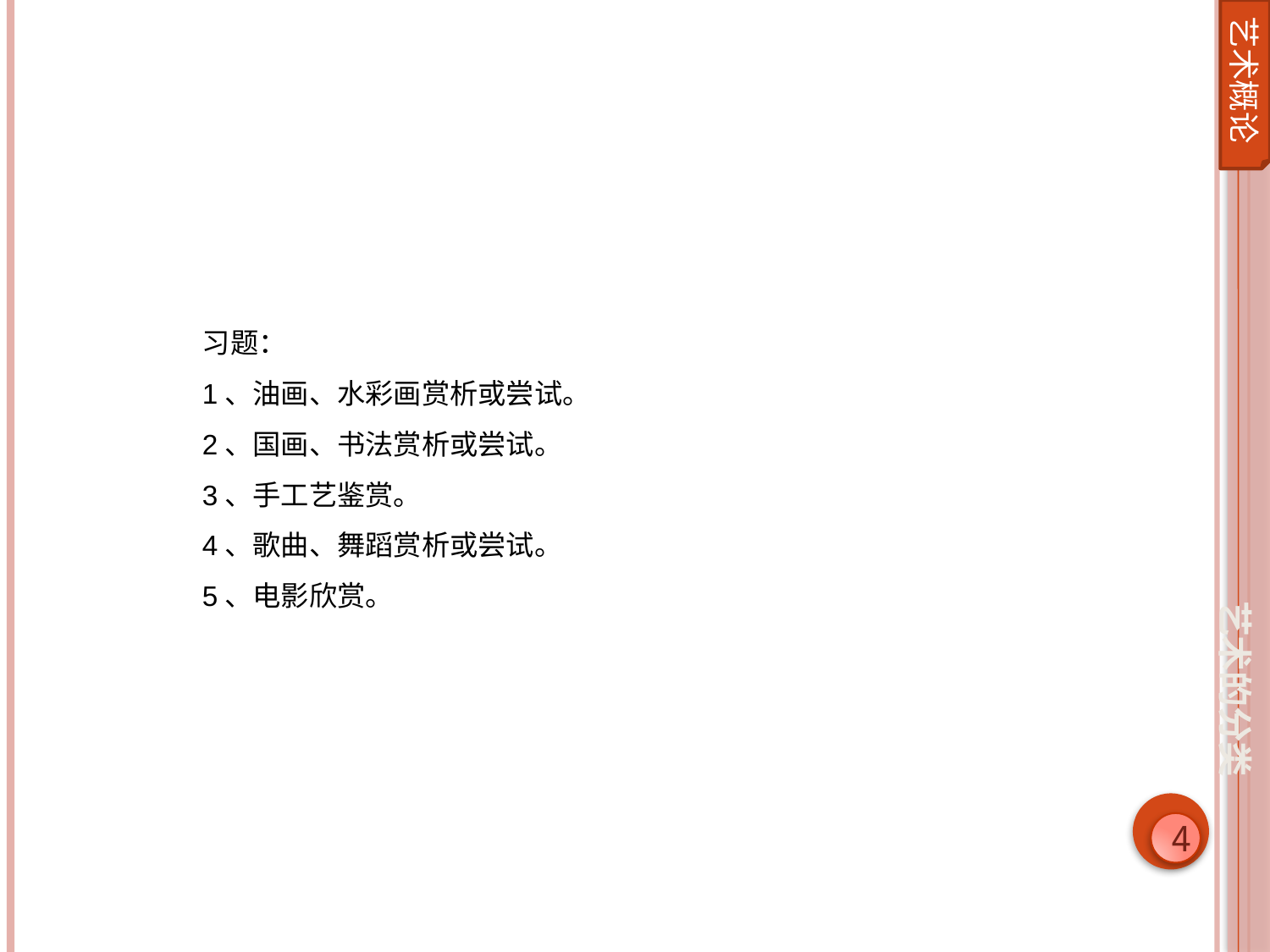

艺术概论
习题：
1、油画、水彩画赏析或尝试。
2、国画、书法赏析或尝试。
3、手工艺鉴赏。
4、歌曲、舞蹈赏析或尝试。
5、电影欣赏。
艺术的分类
4